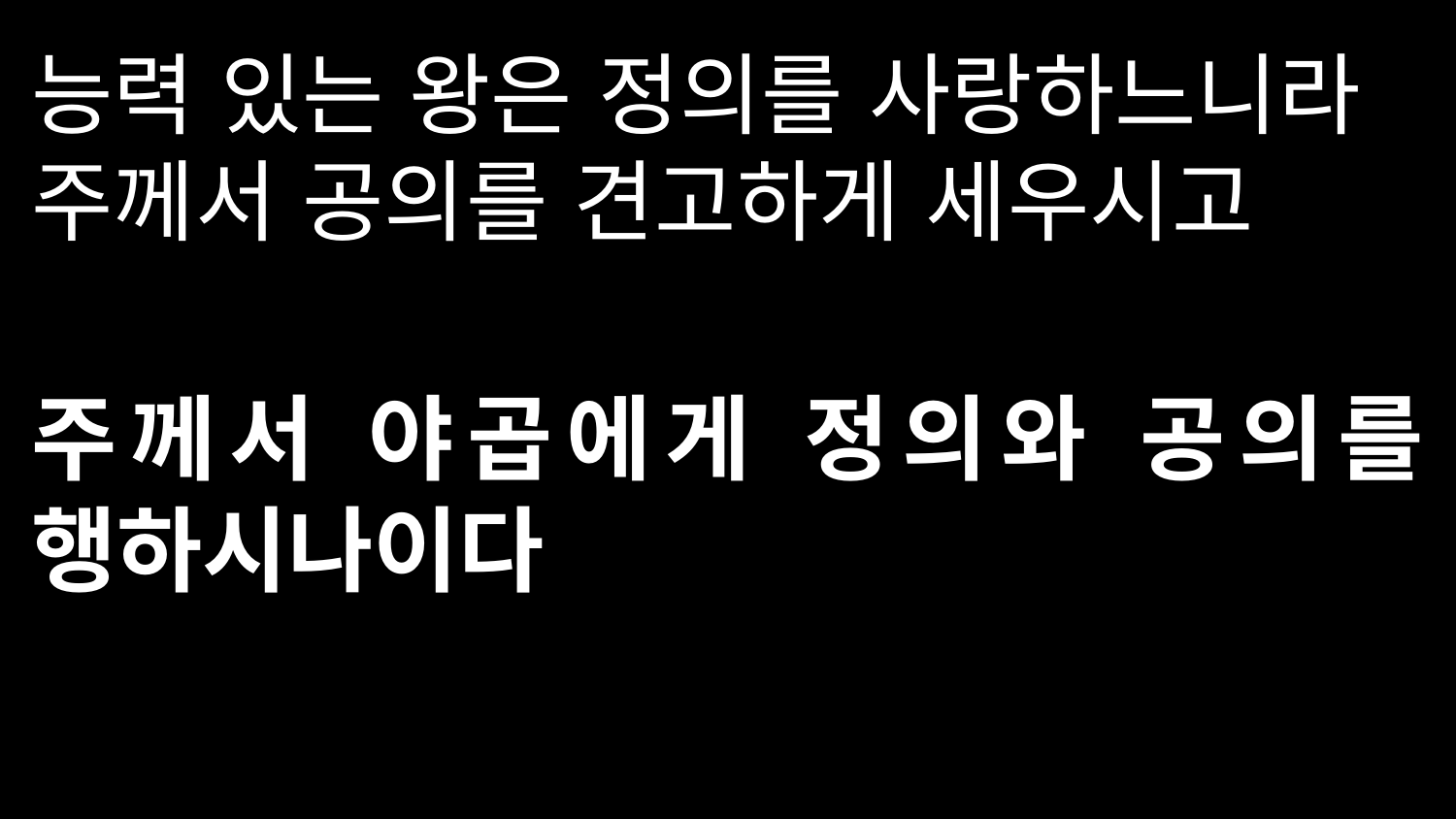

능력 있는 왕은 정의를 사랑하느니라 주께서 공의를 견고하게 세우시고
주께서 야곱에게 정의와 공의를 행하시나이다